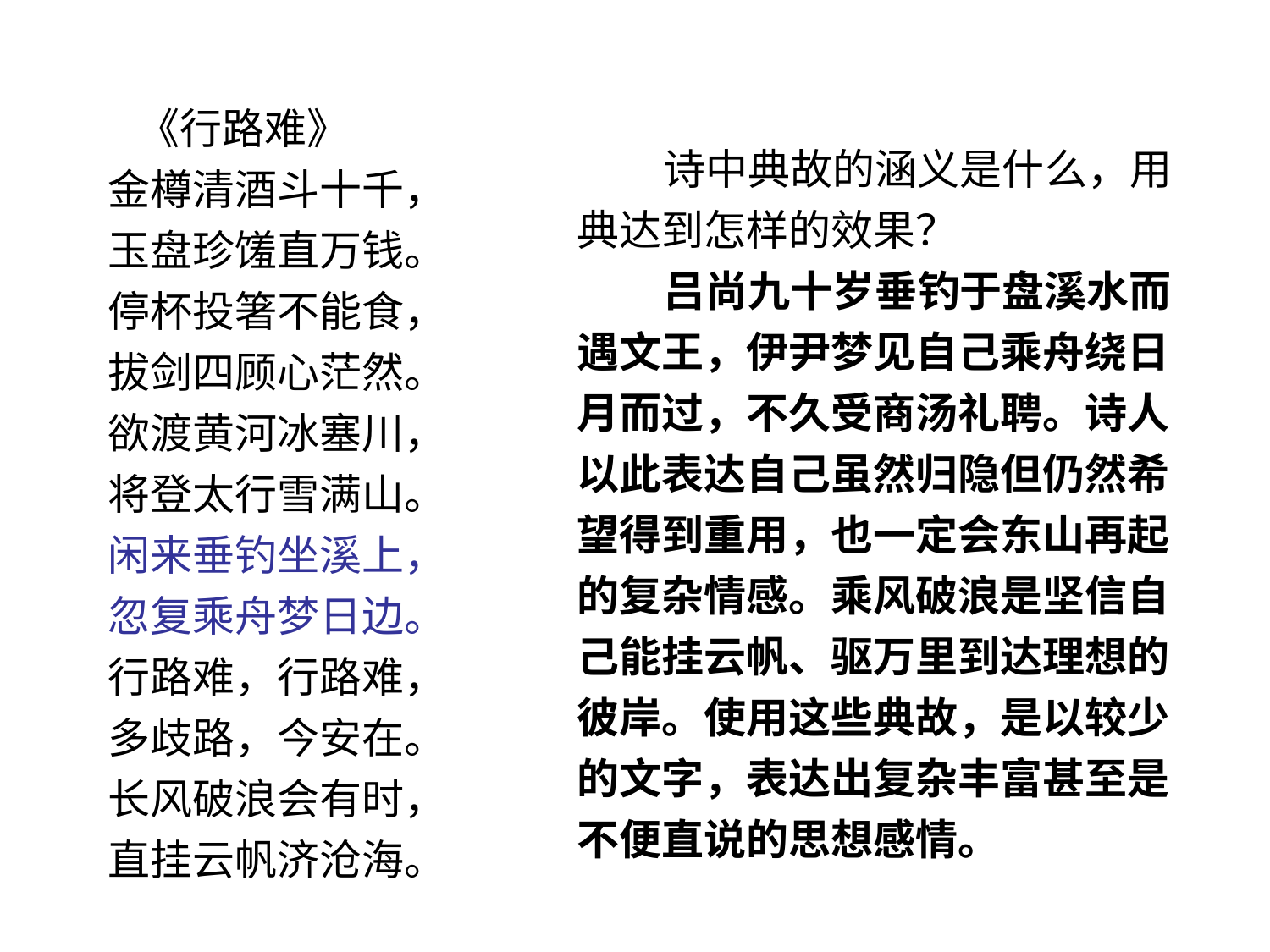

《行路难》
金樽清酒斗十千，
玉盘珍馐直万钱。
停杯投箸不能食，
拔剑四顾心茫然。
欲渡黄河冰塞川，
将登太行雪满山。
闲来垂钓坐溪上，
忽复乘舟梦日边。
行路难，行路难，
多歧路，今安在。
长风破浪会有时，
直挂云帆济沧海。
        诗中典故的涵义是什么，用典达到怎样的效果？
        吕尚九十岁垂钓于盘溪水而遇文王，伊尹梦见自己乘舟绕日月而过，不久受商汤礼聘。诗人以此表达自己虽然归隐但仍然希望得到重用，也一定会东山再起的复杂情感。乘风破浪是坚信自己能挂云帆、驱万里到达理想的彼岸。使用这些典故，是以较少的文字，表达出复杂丰富甚至是不便直说的思想感情。